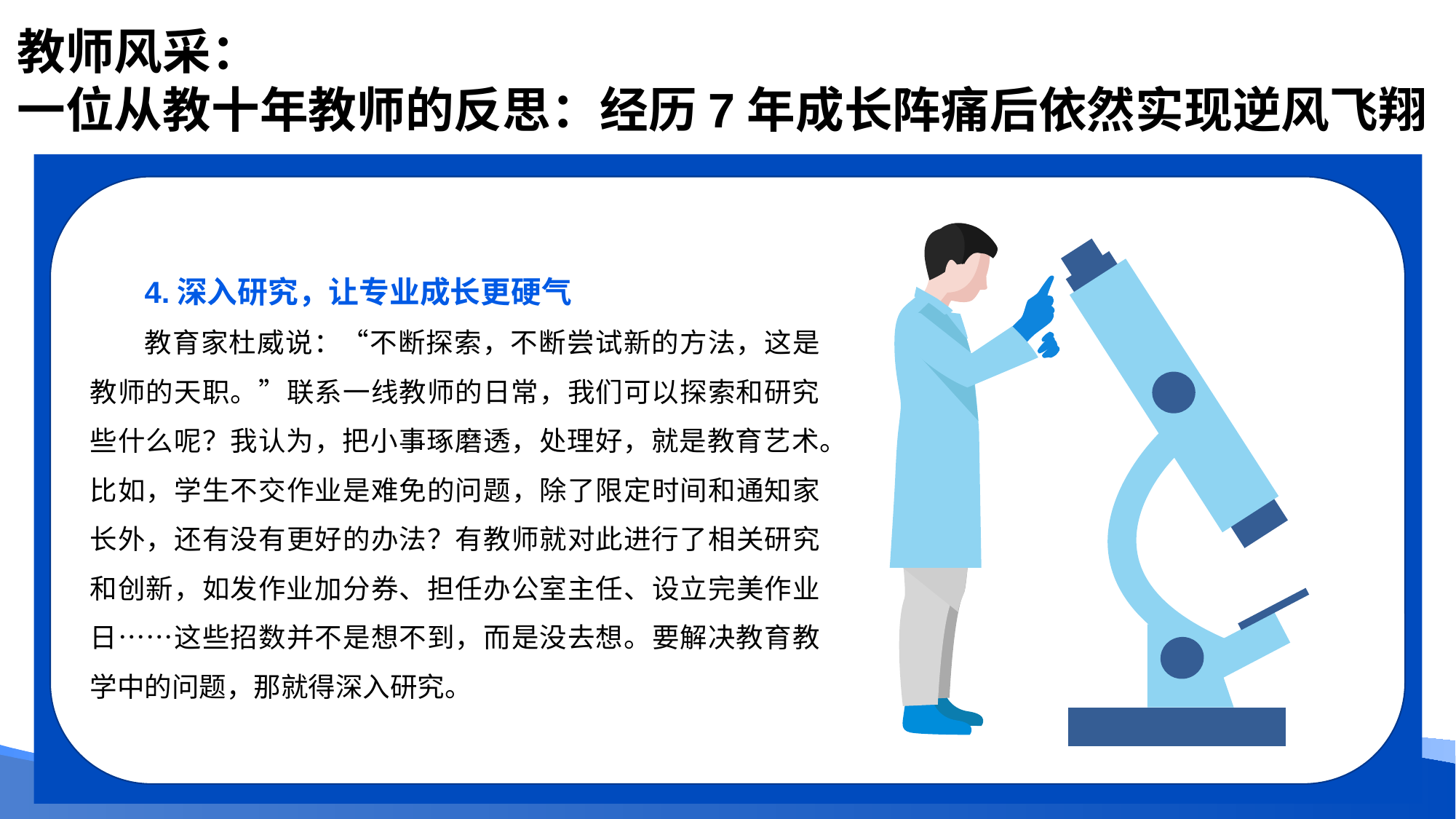

# 教师风采： 一位从教十年教师的反思：经历7年成长阵痛后依然实现逆风飞翔

4.深入研究，让专业成长更硬气
教育家杜威说：“不断探索，不断尝试新的方法，这是教师的天职。”联系一线教师的日常，我们可以探索和研究些什么呢？我认为，把小事琢磨透，处理好，就是教育艺术。比如，学生不交作业是难免的问题，除了限定时间和通知家长外，还有没有更好的办法？有教师就对此进行了相关研究和创新，如发作业加分券、担任办公室主任、设立完美作业日……这些招数并不是想不到，而是没去想。要解决教育教学中的问题，那就得深入研究。